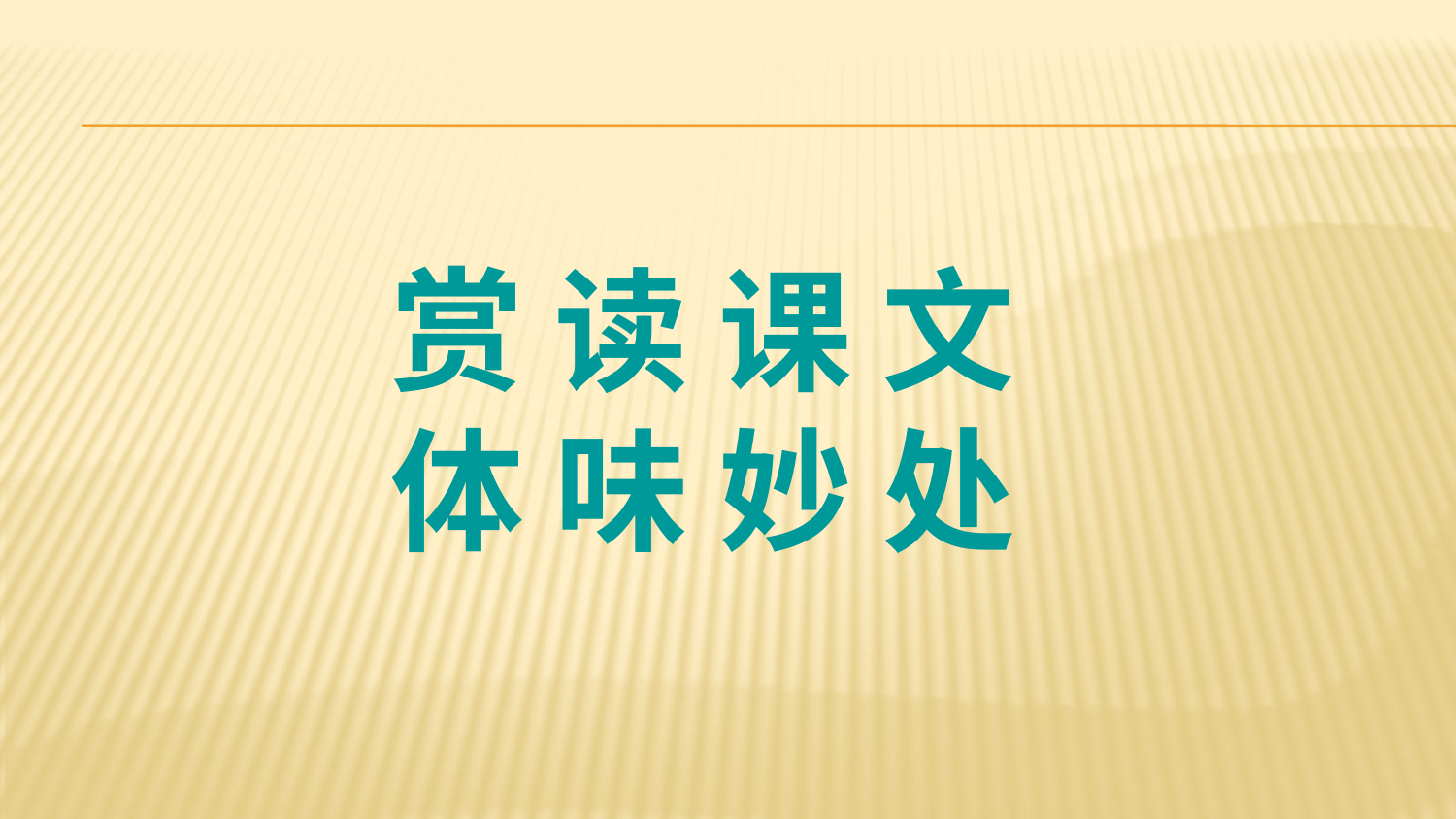

赏 读 课 文体 味 妙 处